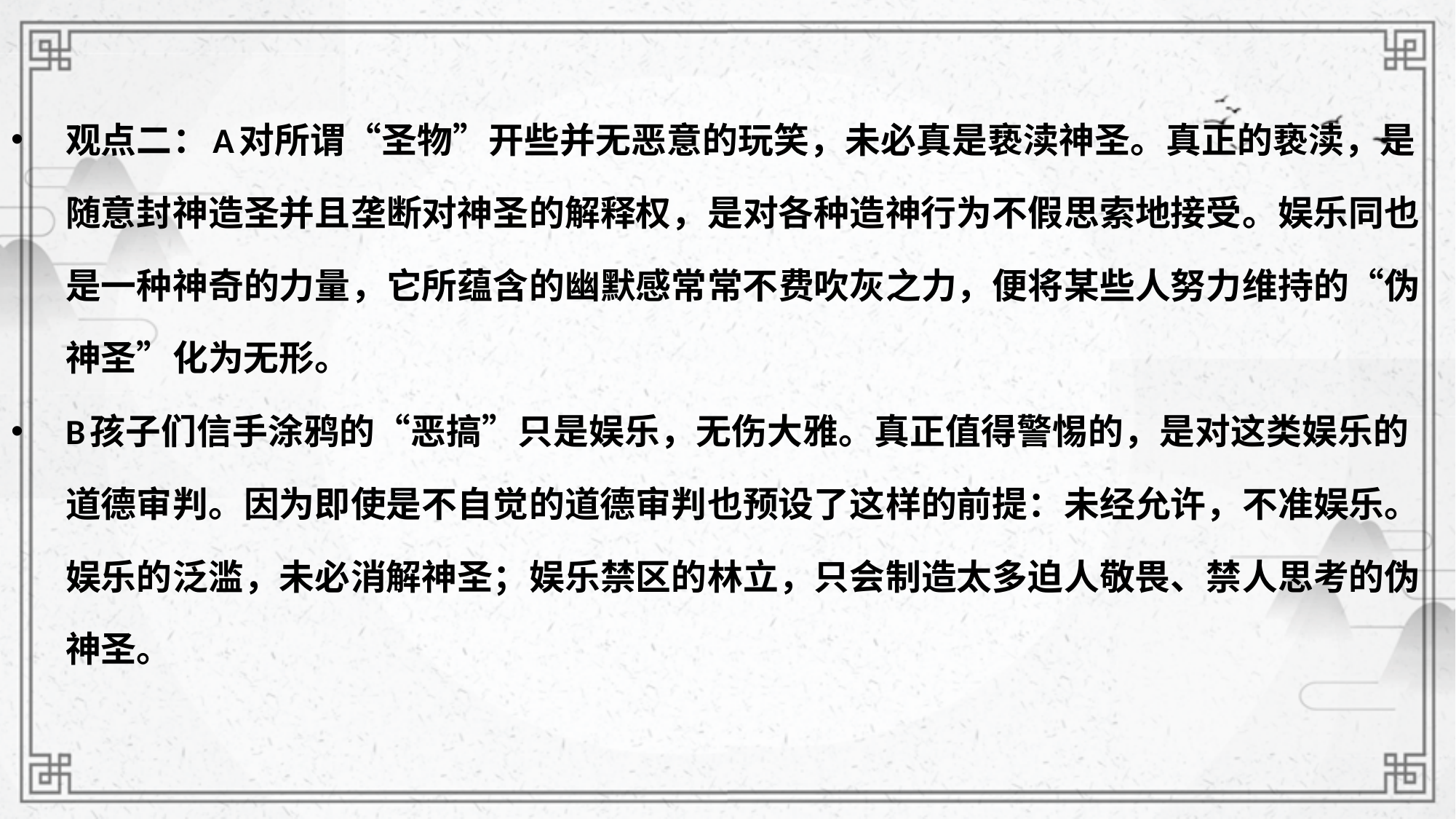

观点二：A对所谓“圣物”开些并无恶意的玩笑，未必真是亵渎神圣。真正的亵渎，是随意封神造圣并且垄断对神圣的解释权，是对各种造神行为不假思索地接受。娱乐同也是一种神奇的力量，它所蕴含的幽默感常常不费吹灰之力，便将某些人努力维持的“伪神圣”化为无形。
B孩子们信手涂鸦的“恶搞”只是娱乐，无伤大雅。真正值得警惕的，是对这类娱乐的道德审判。因为即使是不自觉的道德审判也预设了这样的前提：未经允许，不准娱乐。娱乐的泛滥，未必消解神圣；娱乐禁区的林立，只会制造太多迫人敬畏、禁人思考的伪神圣。